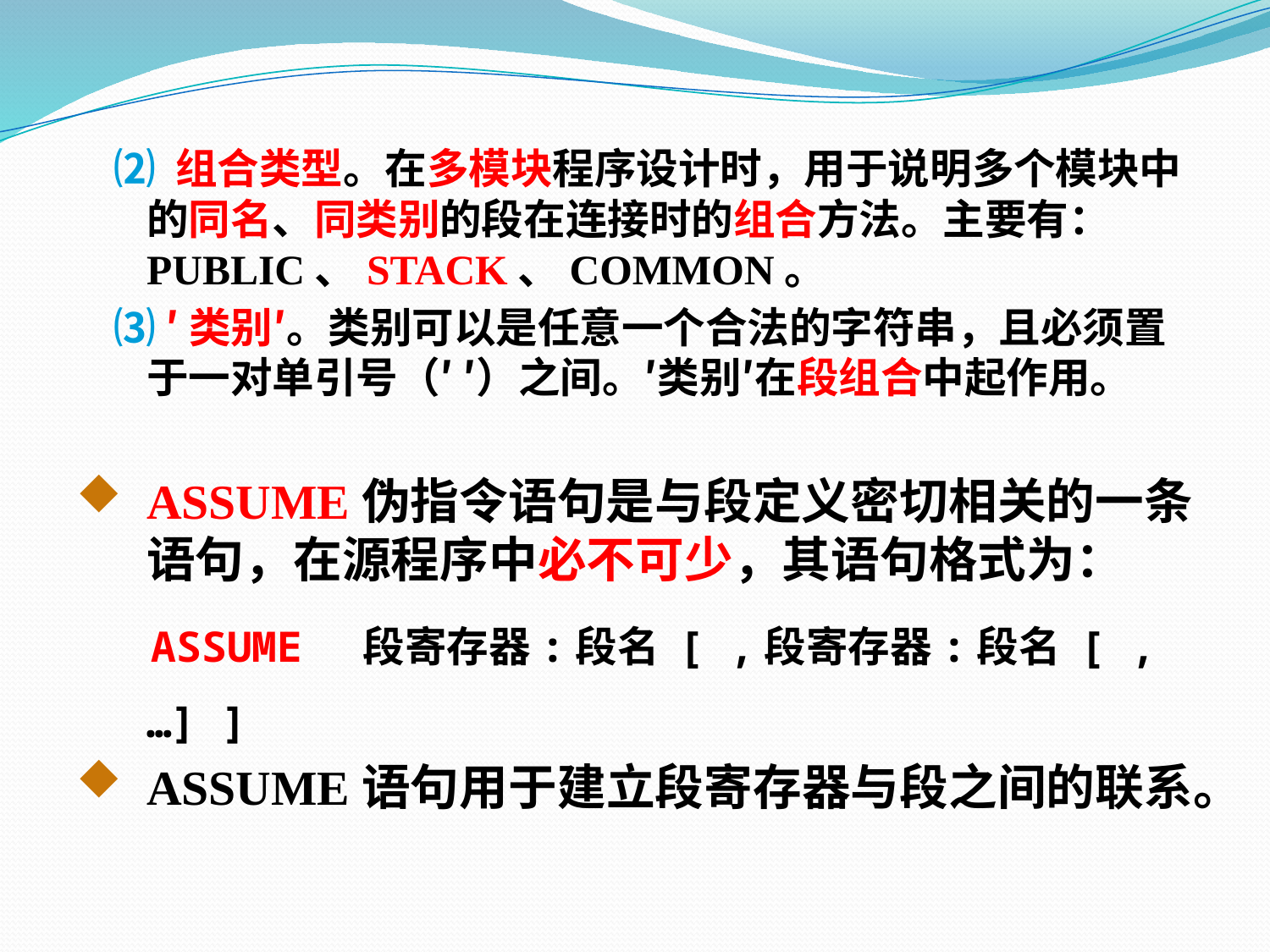

⑵ 组合类型。在多模块程序设计时，用于说明多个模块中的同名、同类别的段在连接时的组合方法。主要有：PUBLIC、STACK、COMMON。
    ⑶ ′类别′。类别可以是任意一个合法的字符串，且必须置于一对单引号（′ ′）之间。′类别′在段组合中起作用。

ASSUME伪指令语句是与段定义密切相关的一条语句，在源程序中必不可少，其语句格式为：
   ASSUME  段寄存器:段名 [ ,段寄存器:段名 [ ,…] ]
ASSUME语句用于建立段寄存器与段之间的联系。